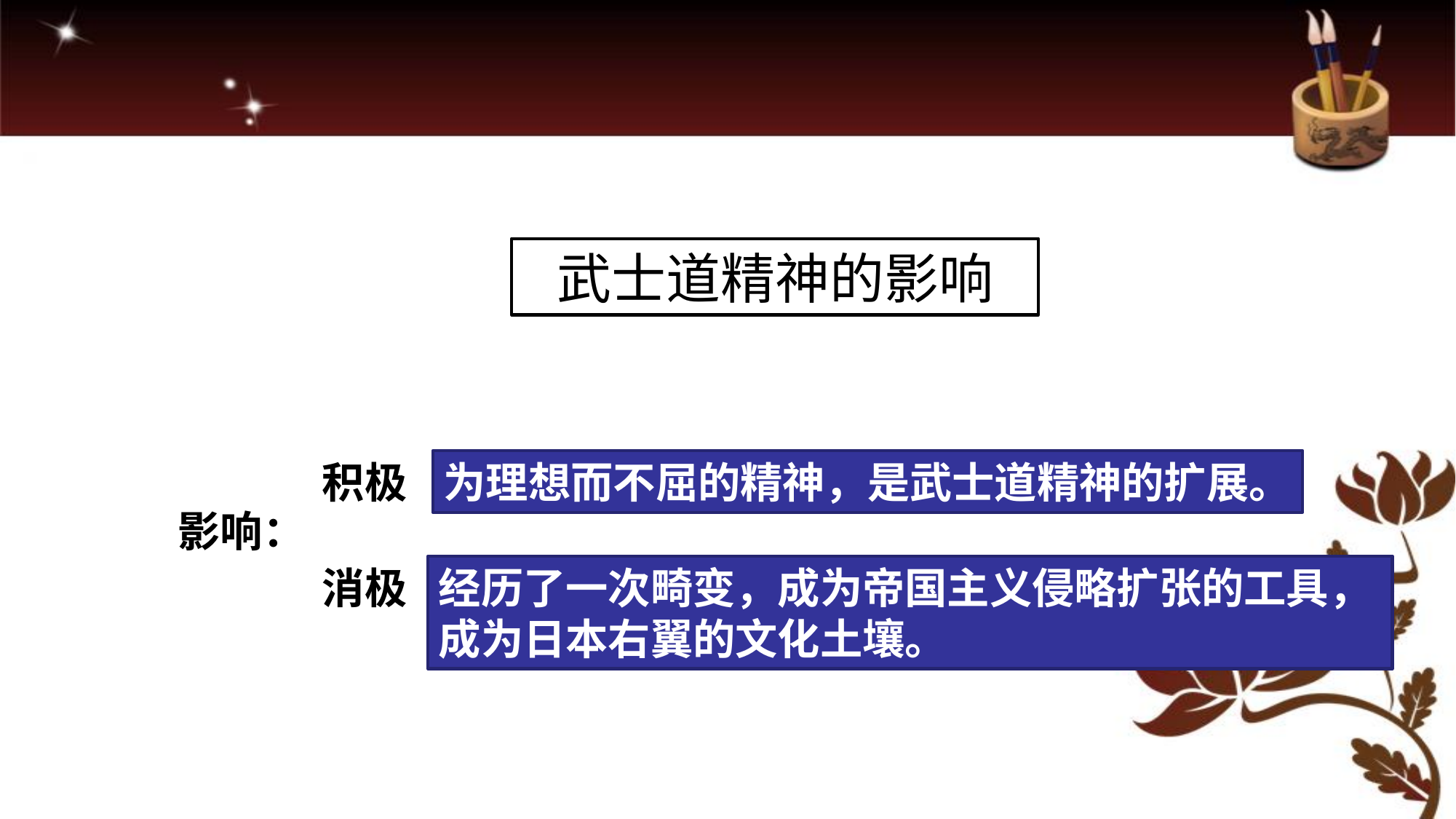

武士道精神的影响
积极
为理想而不屈的精神，是武士道精神的扩展。
影响：
消极
经历了一次畸变，成为帝国主义侵略扩张的工具，成为日本右翼的文化土壤。